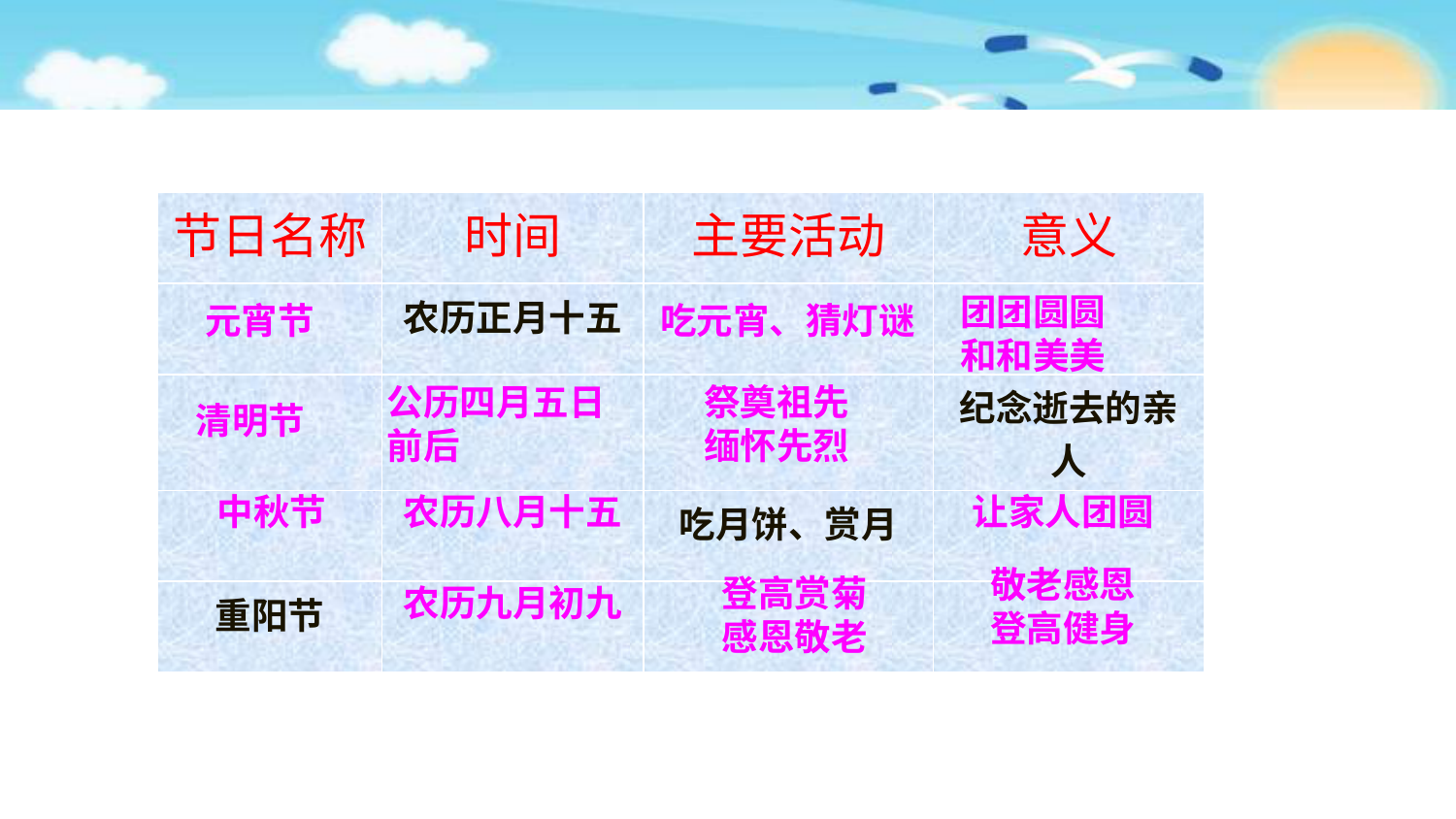

| 节日名称 | 时间 | 主要活动 | 意义 |
| --- | --- | --- | --- |
|  | 农历正月十五 |  |  |
|  |  |  | 纪念逝去的亲人 |
|  |  | 吃月饼、赏月 |  |
| 重阳节 |  |  |  |
团团圆圆
和和美美
元宵节
吃元宵、猜灯谜
公历四月五日
前后
祭奠祖先
缅怀先烈
清明节
中秋节
农历八月十五
让家人团圆
敬老感恩
登高健身
登高赏菊
感恩敬老
农历九月初九